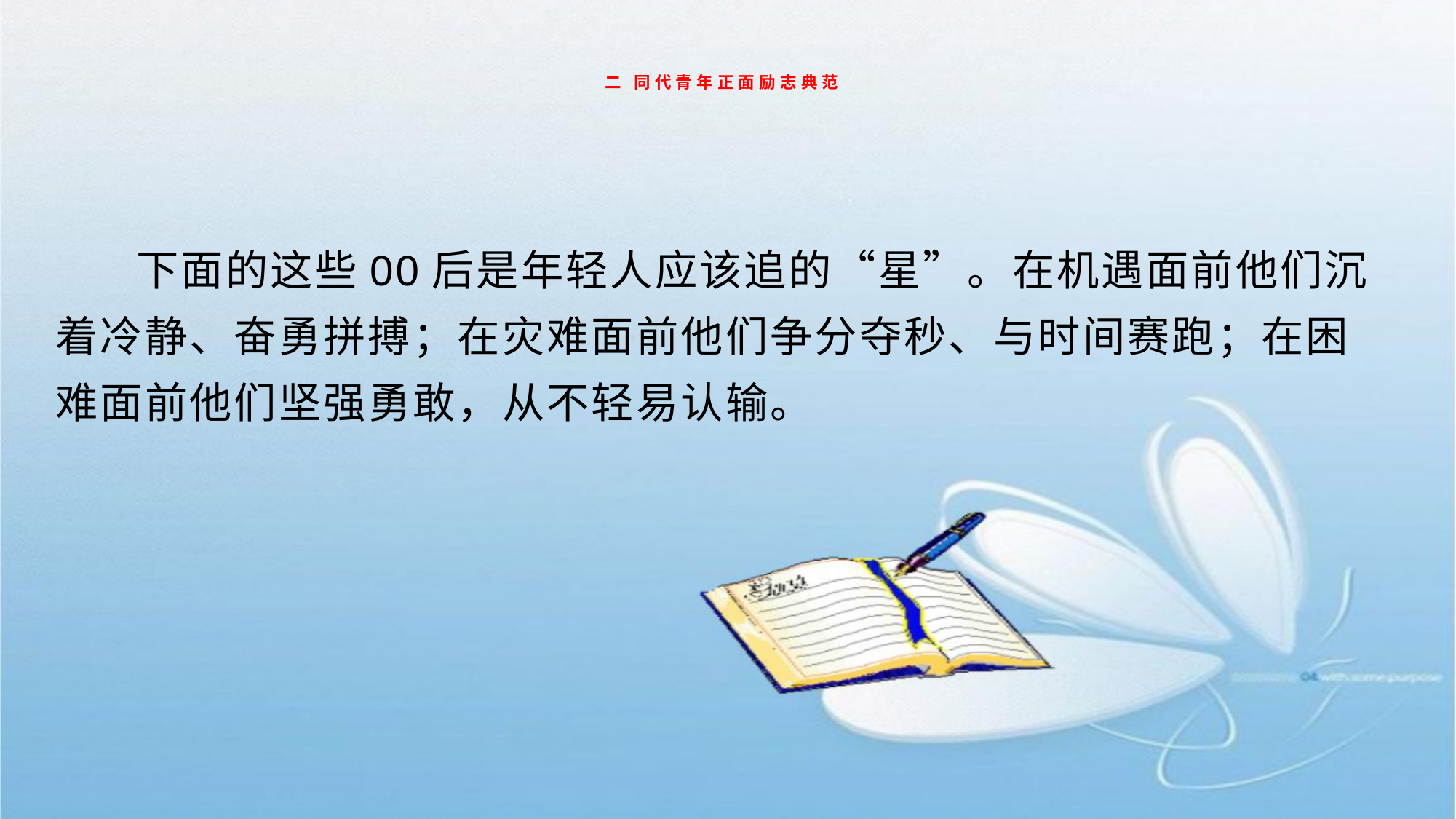

# 二 同代青年正面励志典范

      下面的这些00后是年轻人应该追的“星”。在机遇面前他们沉着冷静、奋勇拼搏；在灾难面前他们争分夺秒、与时间赛跑；在困难面前他们坚强勇敢，从不轻易认输。